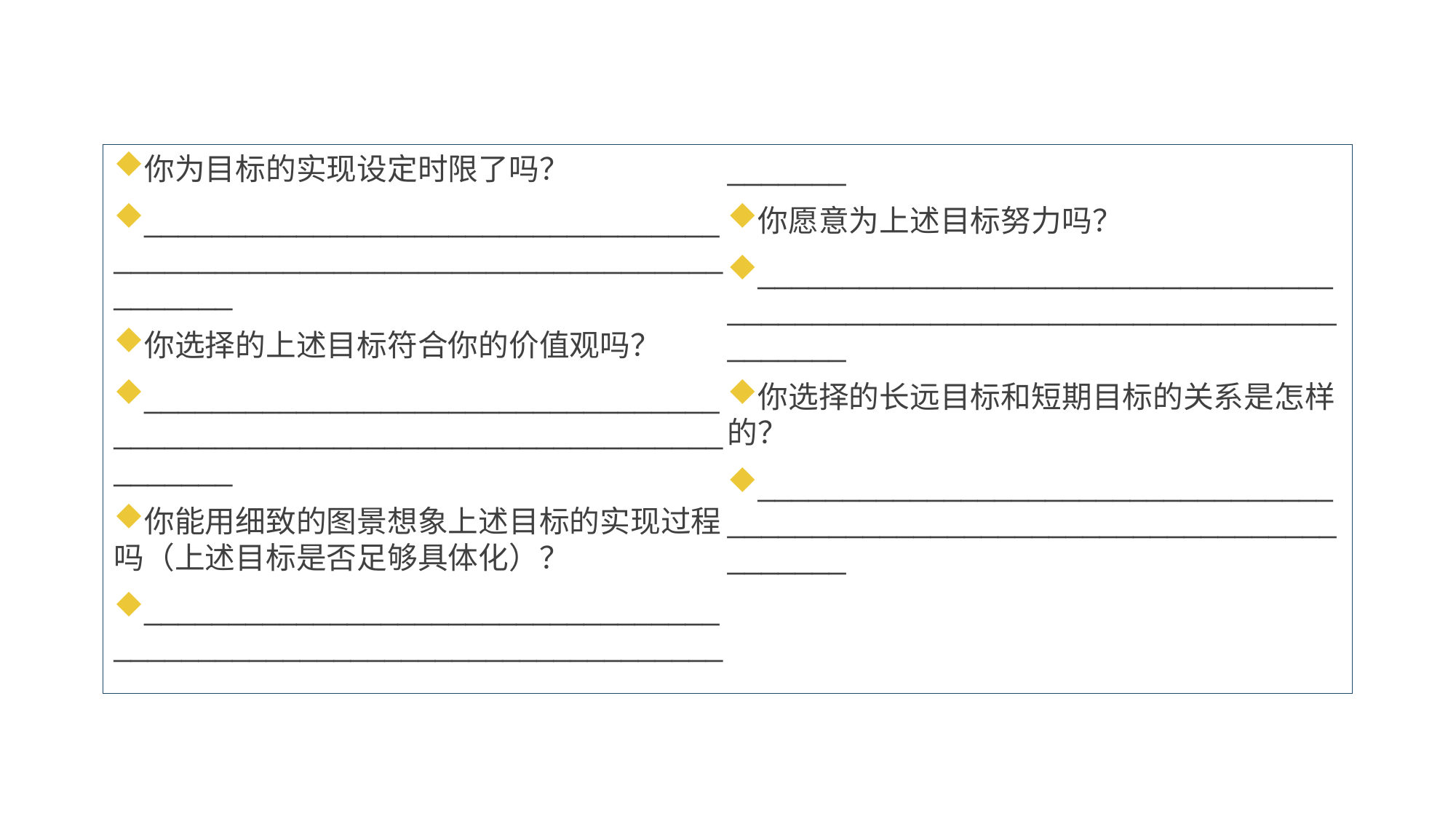

你为目标的实现设定时限了吗？
_____________________________________________________________________________
你选择的上述目标符合你的价值观吗？
_____________________________________________________________________________
你能用细致的图景想象上述目标的实现过程吗（上述目标是否足够具体化）？
_____________________________________________________________________________
你愿意为上述目标努力吗？
_____________________________________________________________________________
你选择的长远目标和短期目标的关系是怎样的？
_____________________________________________________________________________